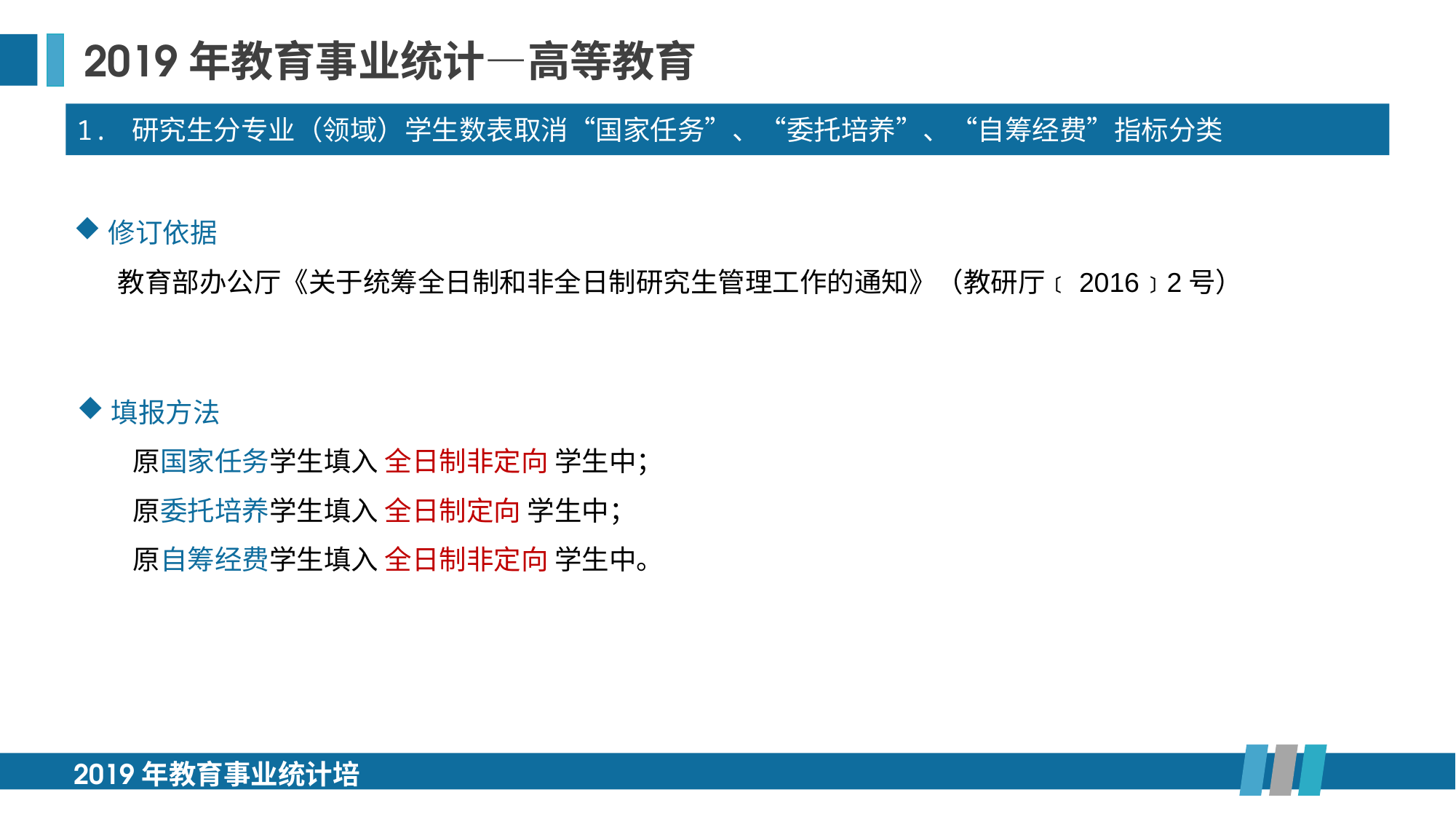

2019年教育事业统计—高等教育

1. 研究生分专业（领域）学生数表取消“国家任务”、“委托培养”、“自筹经费”指标分类
修订依据
      教育部办公厅《关于统筹全日制和非全日制研究生管理工作的通知》（教研厅﹝2016﹞2号）
填报方法
        原国家任务学生填入 全日制非定向 学生中；
        原委托培养学生填入 全日制定向 学生中；
        原自筹经费学生填入 全日制非定向 学生中。

2019年教育事业统计培训